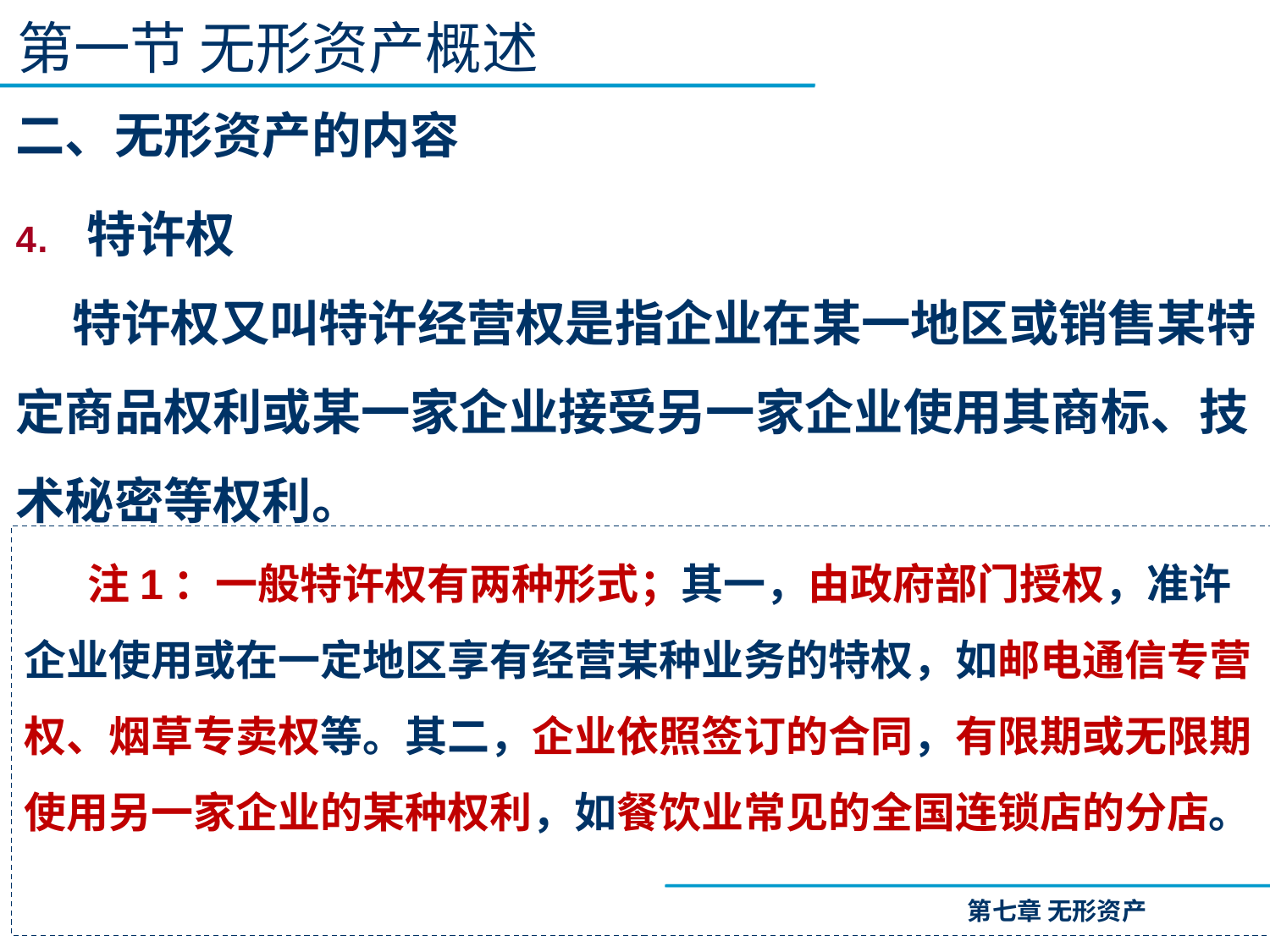

第一节 无形资产概述
二、无形资产的内容
特许权
    特许权又叫特许经营权是指企业在某一地区或销售某特定商品权利或某一家企业接受另一家企业使用其商标、技术秘密等权利。
注1：一般特许权有两种形式；其一，由政府部门授权，准许企业使用或在一定地区享有经营某种业务的特权，如邮电通信专营权、烟草专卖权等。其二，企业依照签订的合同，有限期或无限期使用另一家企业的某种权利，如餐饮业常见的全国连锁店的分店。